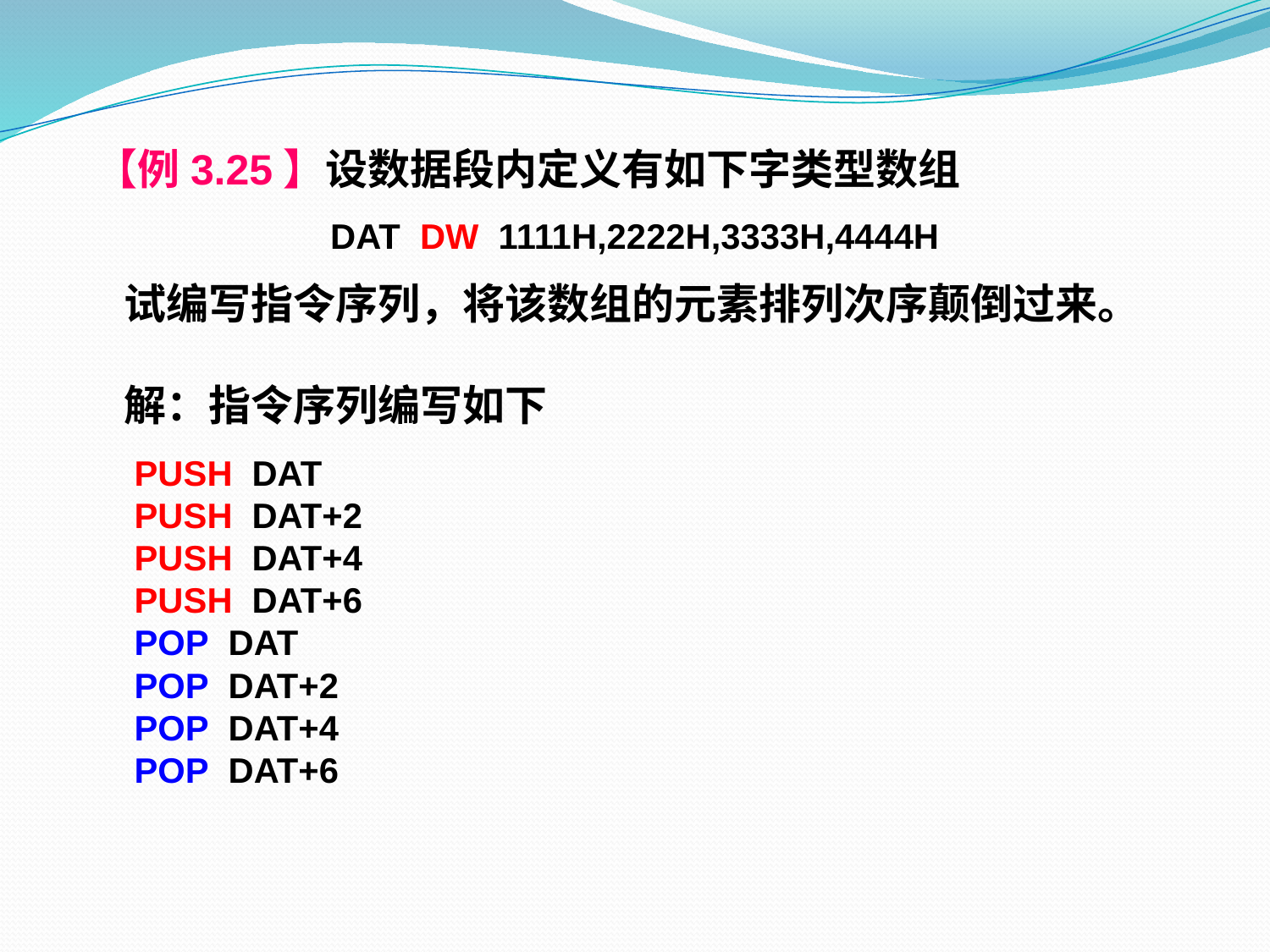

【例3.25】设数据段内定义有如下字类型数组

DAT  DW  1111H,2222H,3333H,4444H

    试编写指令序列，将该数组的元素排列次序颠倒过来。
    解：指令序列编写如下

      PUSH  DAT
      PUSH  DAT+2
      PUSH  DAT+4
      PUSH  DAT+6
      POP  DAT
      POP  DAT+2
      POP  DAT+4
      POP  DAT+6